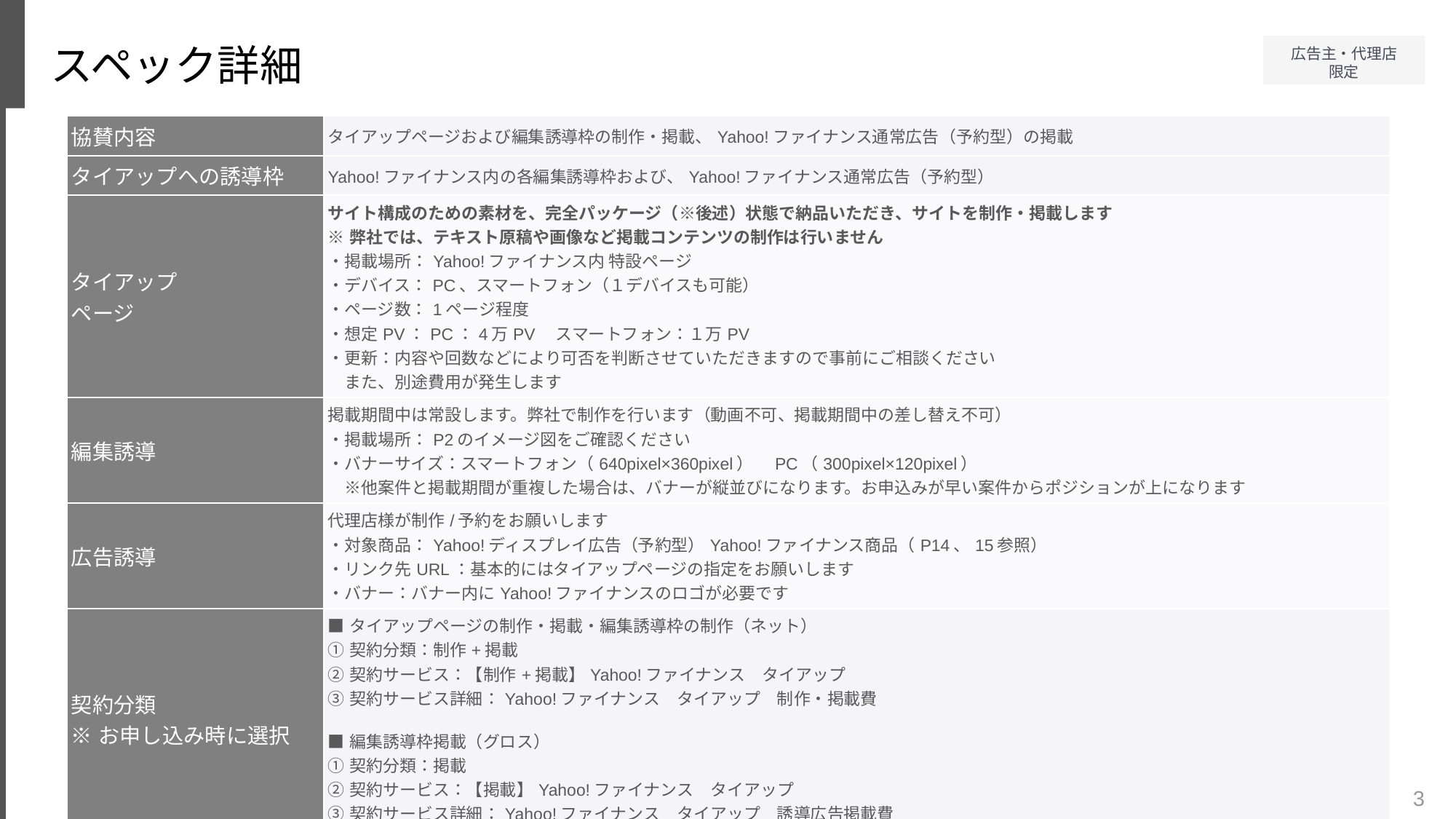

スペック詳細
| 協賛内容 | タイアップページおよび編集誘導枠の制作・掲載、Yahoo!ファイナンス通常広告（予約型）の掲載 |
| --- | --- |
| タイアップへの誘導枠 | Yahoo!ファイナンス内の各編集誘導枠および、Yahoo!ファイナンス通常広告（予約型） |
| タイアップ ページ | サイト構成のための素材を、完全パッケージ（※後述）状態で納品いただき、サイトを制作・掲載します ※弊社では、テキスト原稿や画像など掲載コンテンツの制作は行いません ・掲載場所：Yahoo!ファイナンス内 特設ページ ・デバイス：PC、スマートフォン（１デバイスも可能） ・ページ数：1ページ程度 ・想定PV：PC：4万PV　スマートフォン：１万PV ・更新：内容や回数などにより可否を判断させていただきますので事前にご相談ください 　また、別途費用が発生します |
| 編集誘導 | 掲載期間中は常設します。弊社で制作を行います（動画不可、掲載期間中の差し替え不可） ・掲載場所：P2のイメージ図をご確認ください ・バナーサイズ：スマートフォン（640pixel×360pixel）　PC（300pixel×120pixel）　 　※他案件と掲載期間が重複した場合は、バナーが縦並びになります。お申込みが早い案件からポジションが上になります |
| 広告誘導 | 代理店様が制作/予約をお願いします ・対象商品：Yahoo!ディスプレイ広告（予約型）Yahoo!ファイナンス商品（P14、15参照） ・リンク先URL：基本的にはタイアップページの指定をお願いします ・バナー：バナー内にYahoo!ファイナンスのロゴが必要です |
| 契約分類 ※お申し込み時に選択 | ■タイアップページの制作・掲載・編集誘導枠の制作（ネット） ①契約分類：制作+掲載 ②契約サービス：【制作+掲載】Yahoo!ファイナンス　タイアップ ③契約サービス詳細：Yahoo!ファイナンス　タイアップ　制作・掲載費 ■編集誘導枠掲載（グロス） ①契約分類：掲載 ②契約サービス：【掲載】Yahoo!ファイナンス　タイアップ ③契約サービス詳細：Yahoo!ファイナンス　タイアップ　誘導広告掲載費 |
| 掲載期間 | ～1か月間（平日掲載開始） ※タイアップページは、掲載開始日の前営業日までにアップします。 |
3